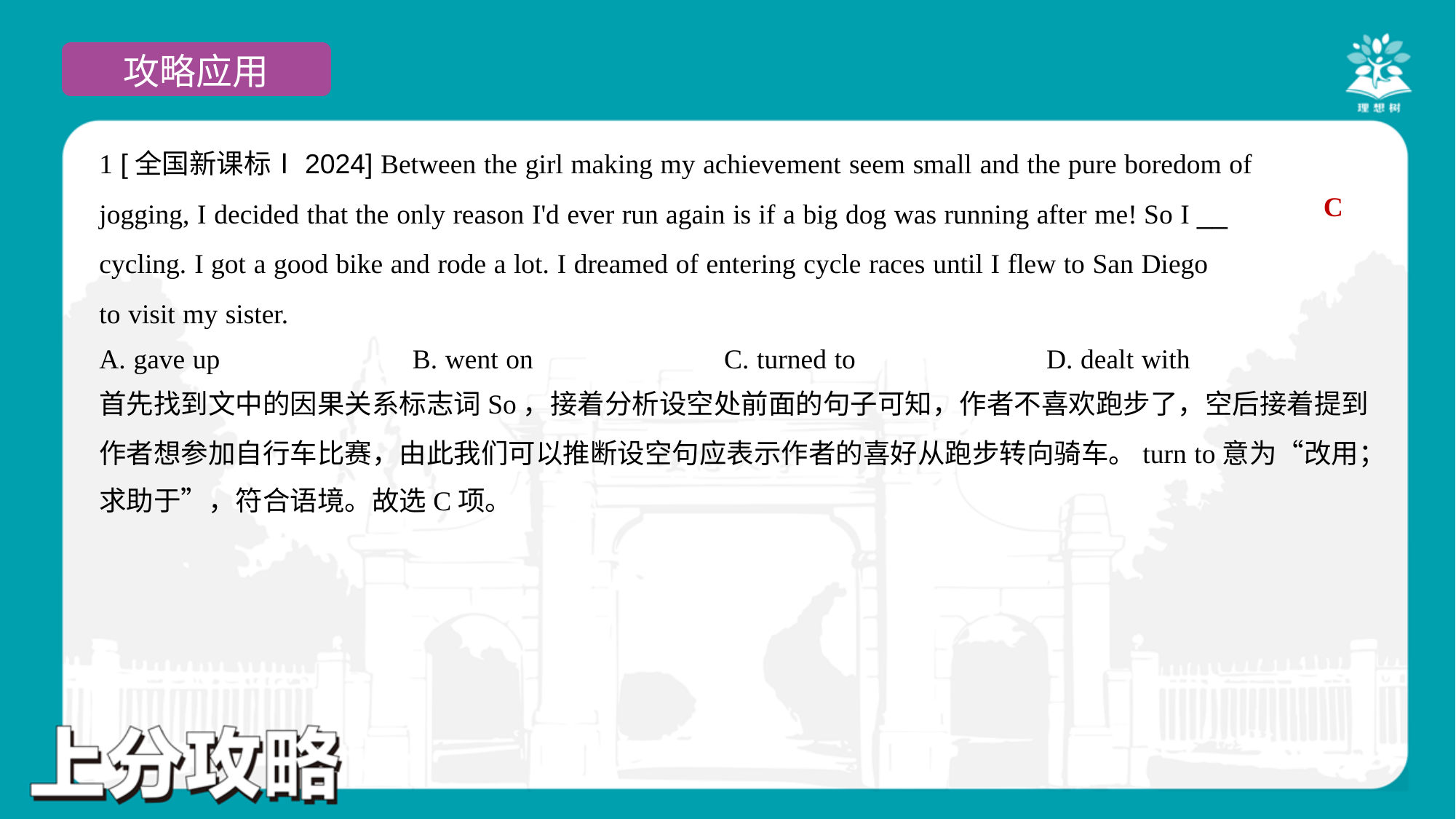

1 [全国新课标Ⅰ2024] Between the girl making my achievement seem small and the pure boredom of
jogging, I decided that the only reason I'd ever run again is if a big dog was running after me! So I __
cycling. I got a good bike and rode a lot. I dreamed of entering cycle races until I flew to San Diego
to visit my sister.
C
A. gave up	B. went on	C. turned to	D. dealt with
首先找到文中的因果关系标志词So，接着分析设空处前面的句子可知，作者不喜欢跑步了，空后接着提到
作者想参加自行车比赛，由此我们可以推断设空句应表示作者的喜好从跑步转向骑车。turn to意为“改用；
求助于”，符合语境。故选C项。